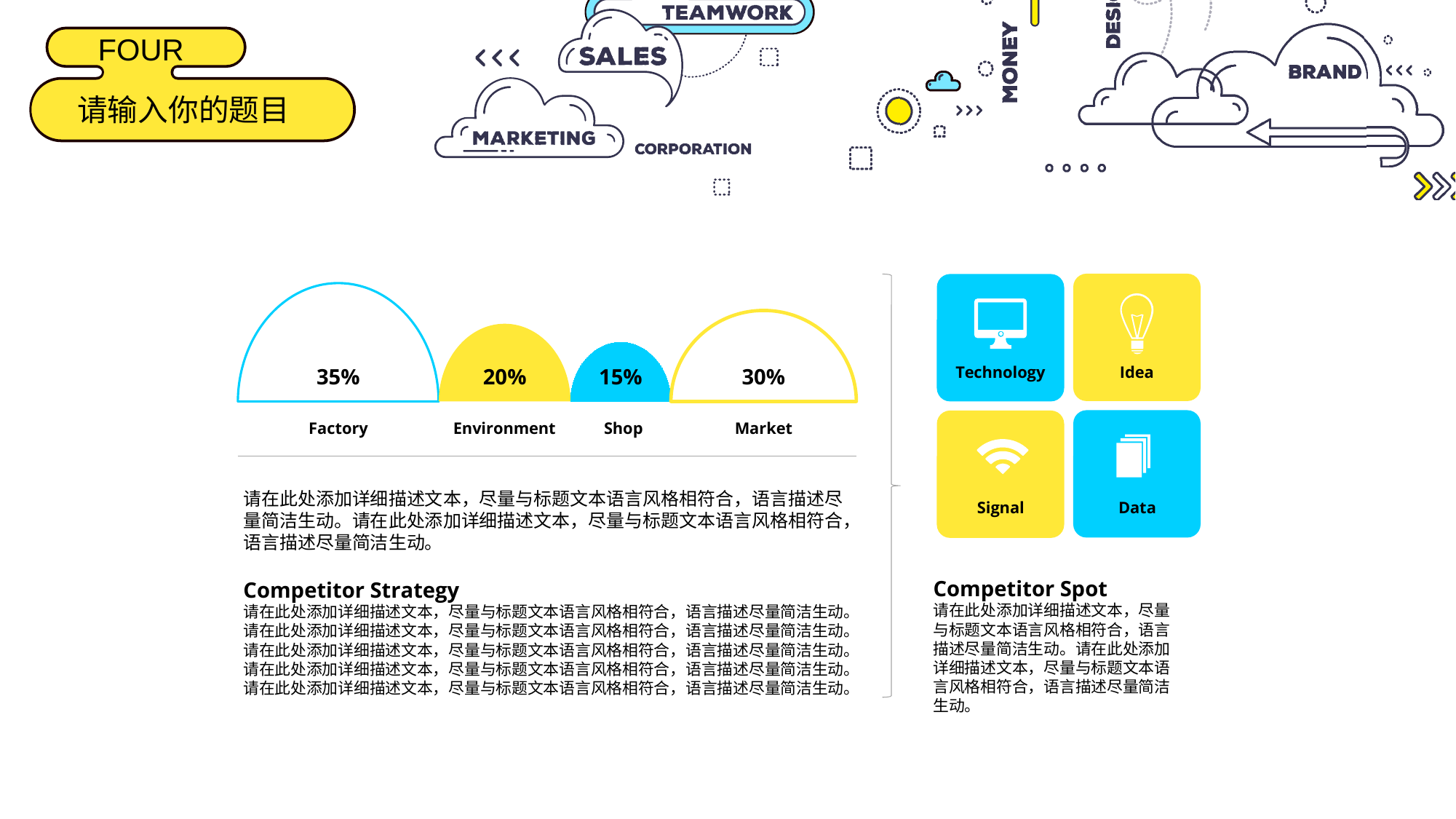

Technology
Idea
35%
20%
15%
30%

Factory
Environment
Shop
Market

请在此处添加详细描述文本，尽量与标题文本语言风格相符合，语言描述尽量简洁生动。请在此处添加详细描述文本，尽量与标题文本语言风格相符合，语言描述尽量简洁生动。
Signal
Data
Competitor Spot
请在此处添加详细描述文本，尽量与标题文本语言风格相符合，语言描述尽量简洁生动。请在此处添加详细描述文本，尽量与标题文本语言风格相符合，语言描述尽量简洁生动。
Competitor Strategy
请在此处添加详细描述文本，尽量与标题文本语言风格相符合，语言描述尽量简洁生动。请在此处添加详细描述文本，尽量与标题文本语言风格相符合，语言描述尽量简洁生动。请在此处添加详细描述文本，尽量与标题文本语言风格相符合，语言描述尽量简洁生动。请在此处添加详细描述文本，尽量与标题文本语言风格相符合，语言描述尽量简洁生动。请在此处添加详细描述文本，尽量与标题文本语言风格相符合，语言描述尽量简洁生动。